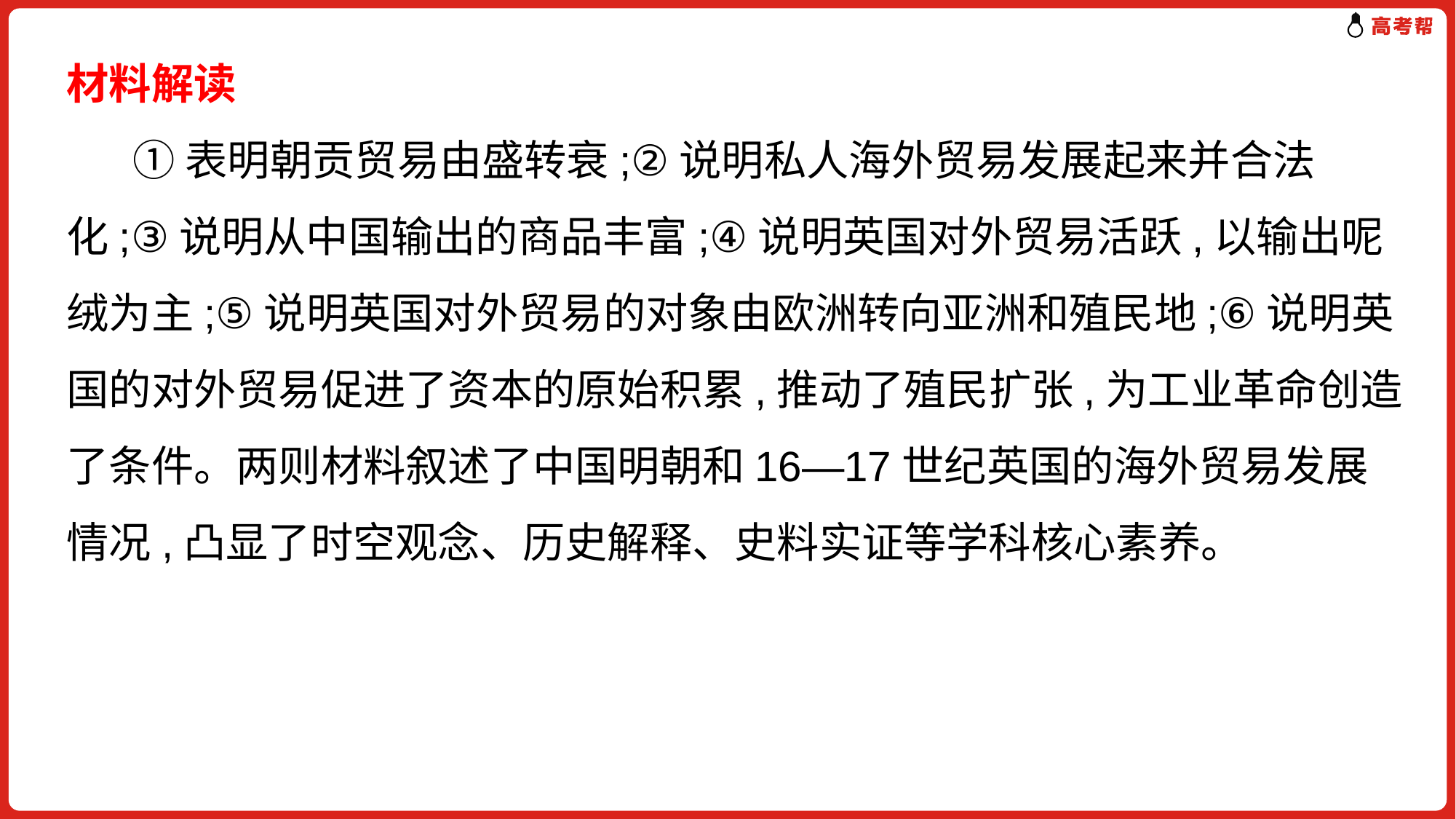

材料解读
       ①表明朝贡贸易由盛转衰;②说明私人海外贸易发展起来并合法化;③说明从中国输出的商品丰富;④说明英国对外贸易活跃,以输出呢绒为主;⑤说明英国对外贸易的对象由欧洲转向亚洲和殖民地;⑥说明英国的对外贸易促进了资本的原始积累,推动了殖民扩张,为工业革命创造了条件。两则材料叙述了中国明朝和16—17世纪英国的海外贸易发展情况,凸显了时空观念、历史解释、史料实证等学科核心素养。